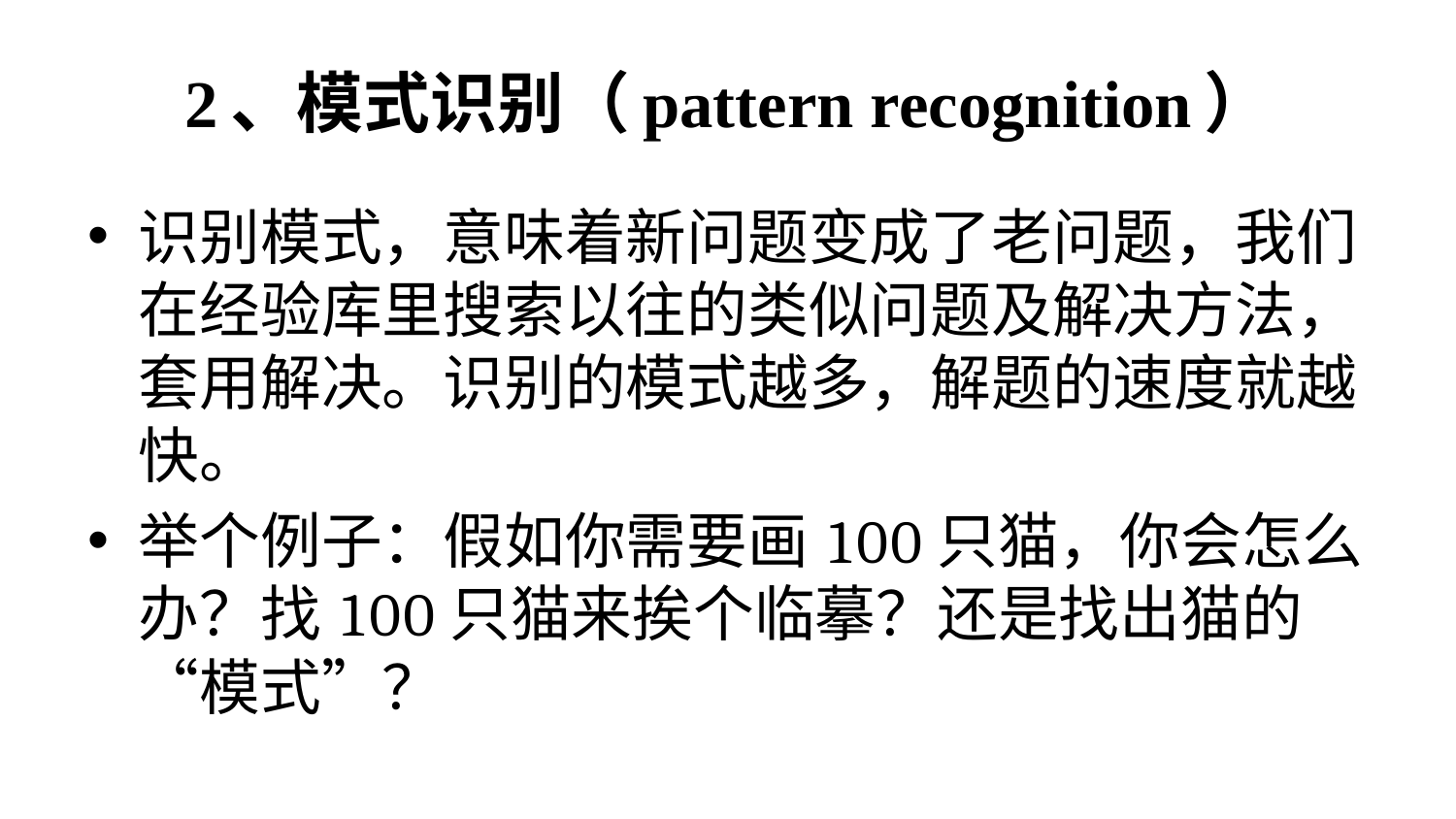

# 2、模式识别（pattern recognition）
识别模式，意味着新问题变成了老问题，我们在经验库里搜索以往的类似问题及解决方法，套用解决。识别的模式越多，解题的速度就越快。
举个例子：假如你需要画100只猫，你会怎么办？找100只猫来挨个临摹？还是找出猫的“模式”？